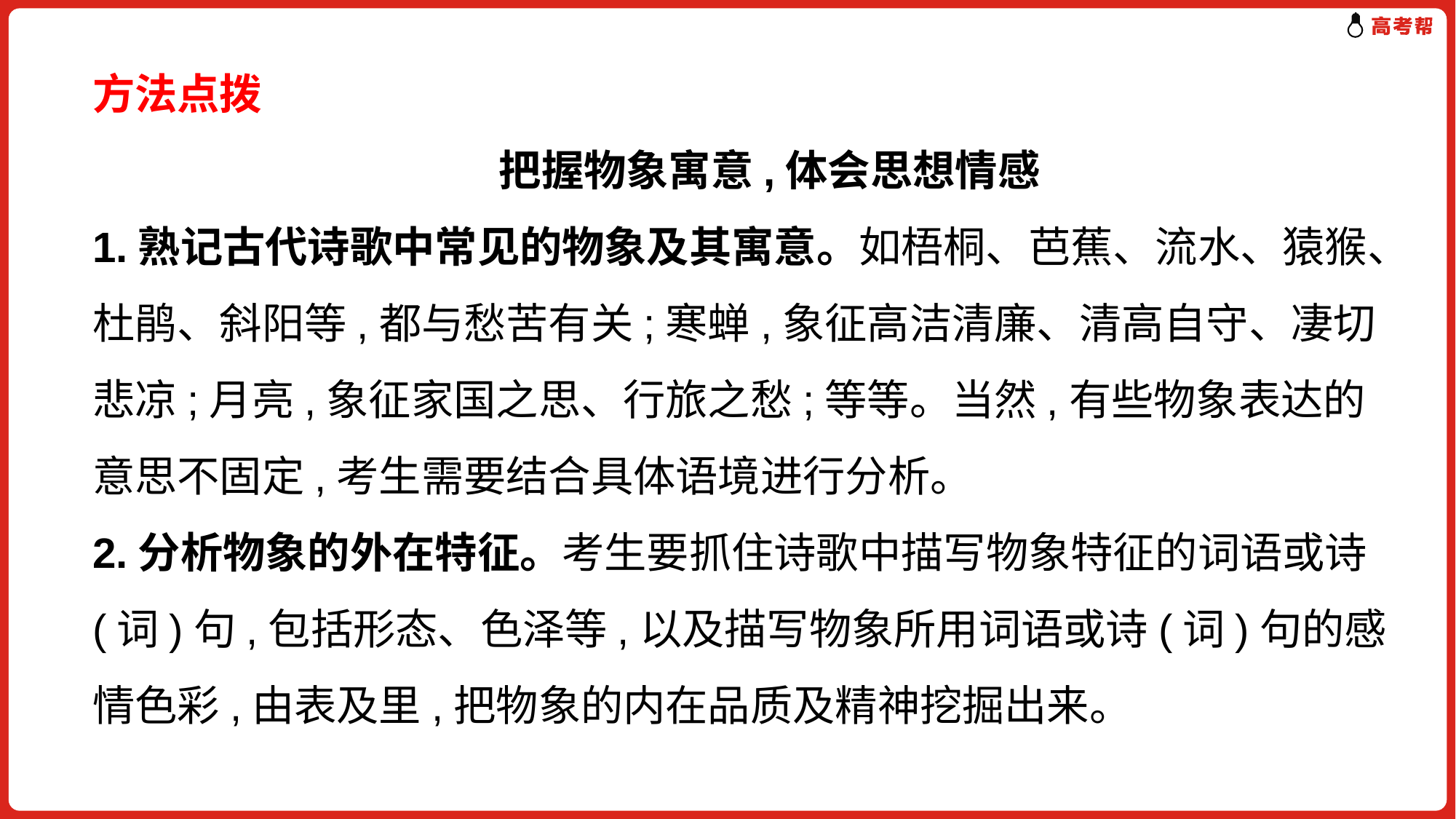

方法点拨
     　把握物象寓意,体会思想情感
1.熟记古代诗歌中常见的物象及其寓意。如梧桐、芭蕉、流水、猿猴、杜鹃、斜阳等,都与愁苦有关;寒蝉,象征高洁清廉、清高自守、凄切悲凉;月亮,象征家国之思、行旅之愁;等等。当然,有些物象表达的意思不固定,考生需要结合具体语境进行分析。
2.分析物象的外在特征。考生要抓住诗歌中描写物象特征的词语或诗(词)句,包括形态、色泽等,以及描写物象所用词语或诗(词)句的感情色彩,由表及里,把物象的内在品质及精神挖掘出来。